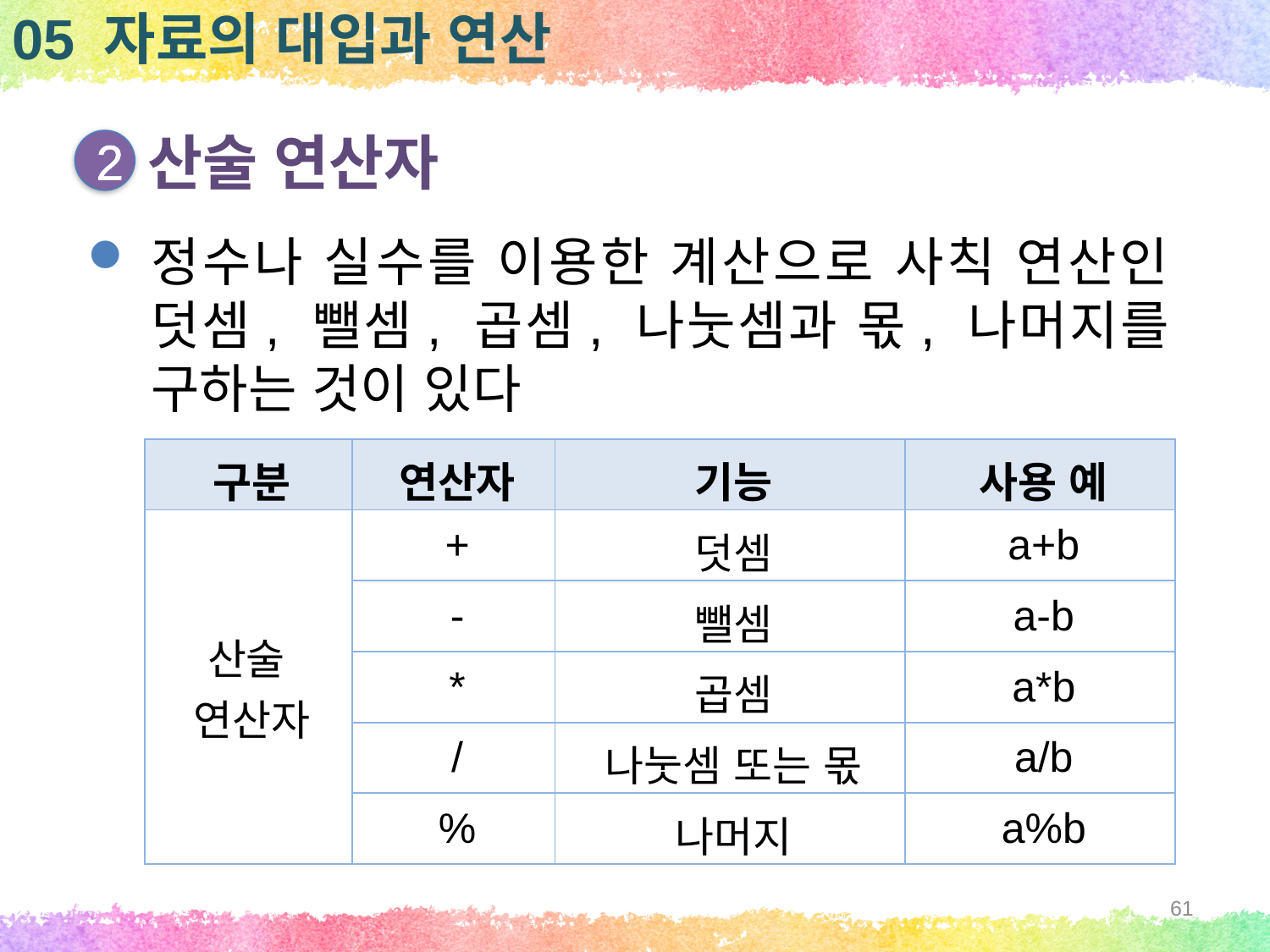

05 자료의 대입과 연산
산술 연산자
2
정수나 실수를 이용한 계산으로 사칙 연산인 덧셈, 뺄셈, 곱셈, 나눗셈과 몫, 나머지를 구하는 것이 있다
| 구분 | 연산자 | 기능 | 사용 예 |
| --- | --- | --- | --- |
| 산술 연산자 | + | 덧셈 | a+b |
|  | - | 뺄셈 | a-b |
|  | \* | 곱셈 | a\*b |
|  | / | 나눗셈 또는 몫 | a/b |
|  | % | 나머지 | a%b |
61